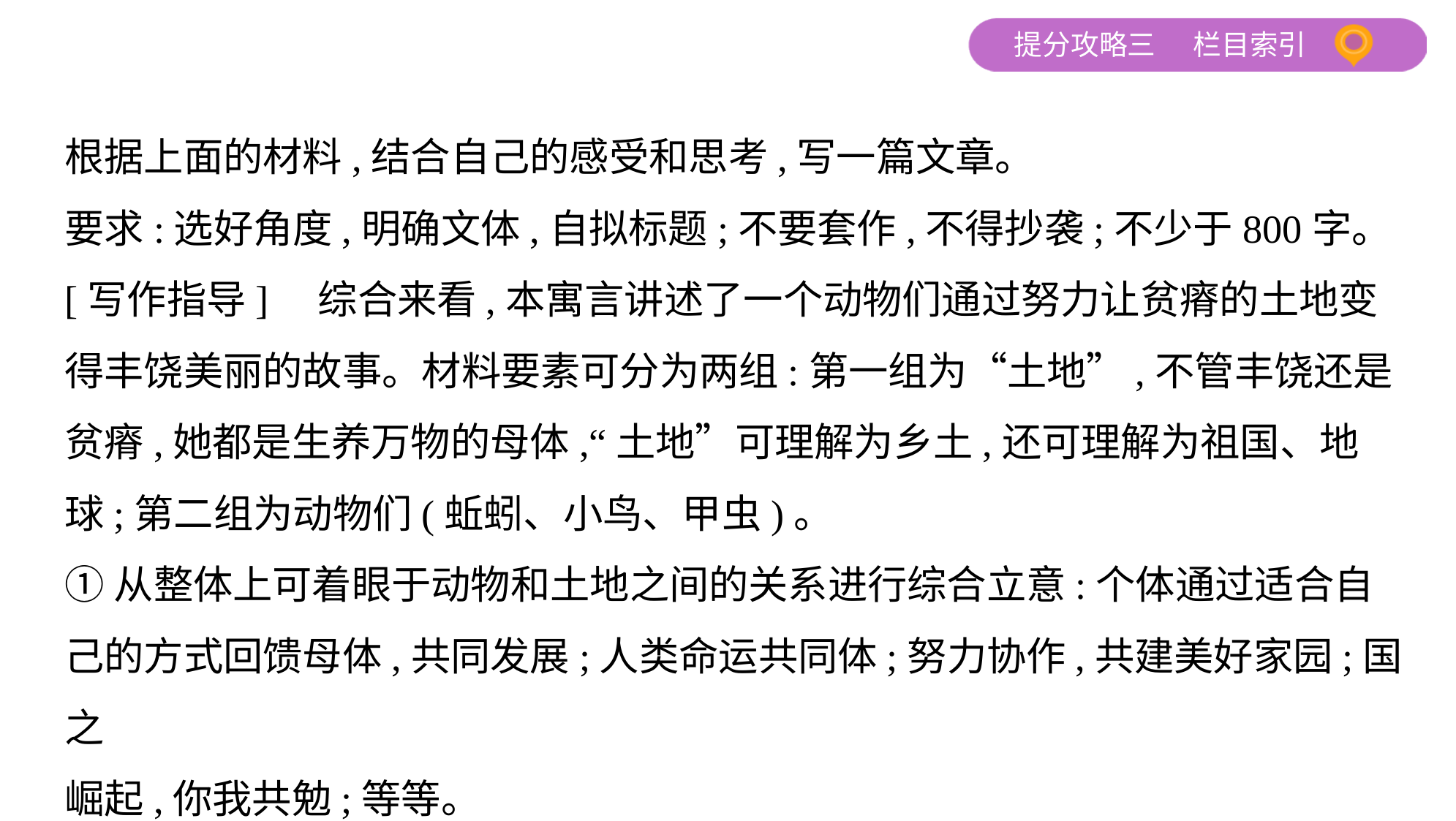

根据上面的材料,结合自己的感受和思考,写一篇文章。
要求:选好角度,明确文体,自拟标题;不要套作,不得抄袭;不少于800字。
[写作指导]　综合来看,本寓言讲述了一个动物们通过努力让贫瘠的土地变
得丰饶美丽的故事。材料要素可分为两组:第一组为“土地”,不管丰饶还是
贫瘠,她都是生养万物的母体,“土地”可理解为乡土,还可理解为祖国、地
球;第二组为动物们(蚯蚓、小鸟、甲虫)。
①从整体上可着眼于动物和土地之间的关系进行综合立意:个体通过适合自
己的方式回馈母体,共同发展;人类命运共同体;努力协作,共建美好家园;国之
崛起,你我共勉;等等。